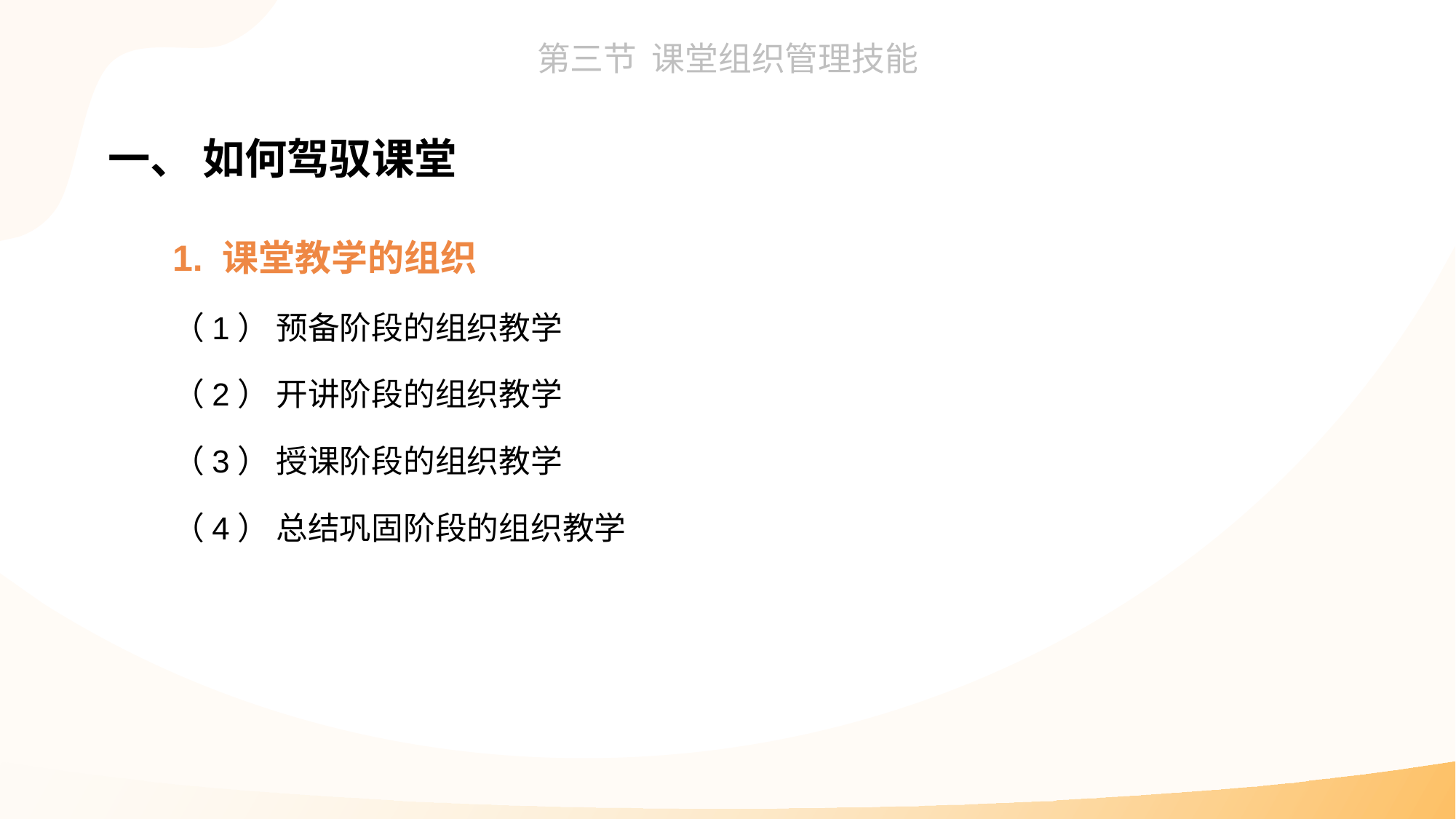

一、 如何驾驭课堂
1. 课堂教学的组织
（1） 预备阶段的组织教学
（2） 开讲阶段的组织教学
（3） 授课阶段的组织教学
（4） 总结巩固阶段的组织教学